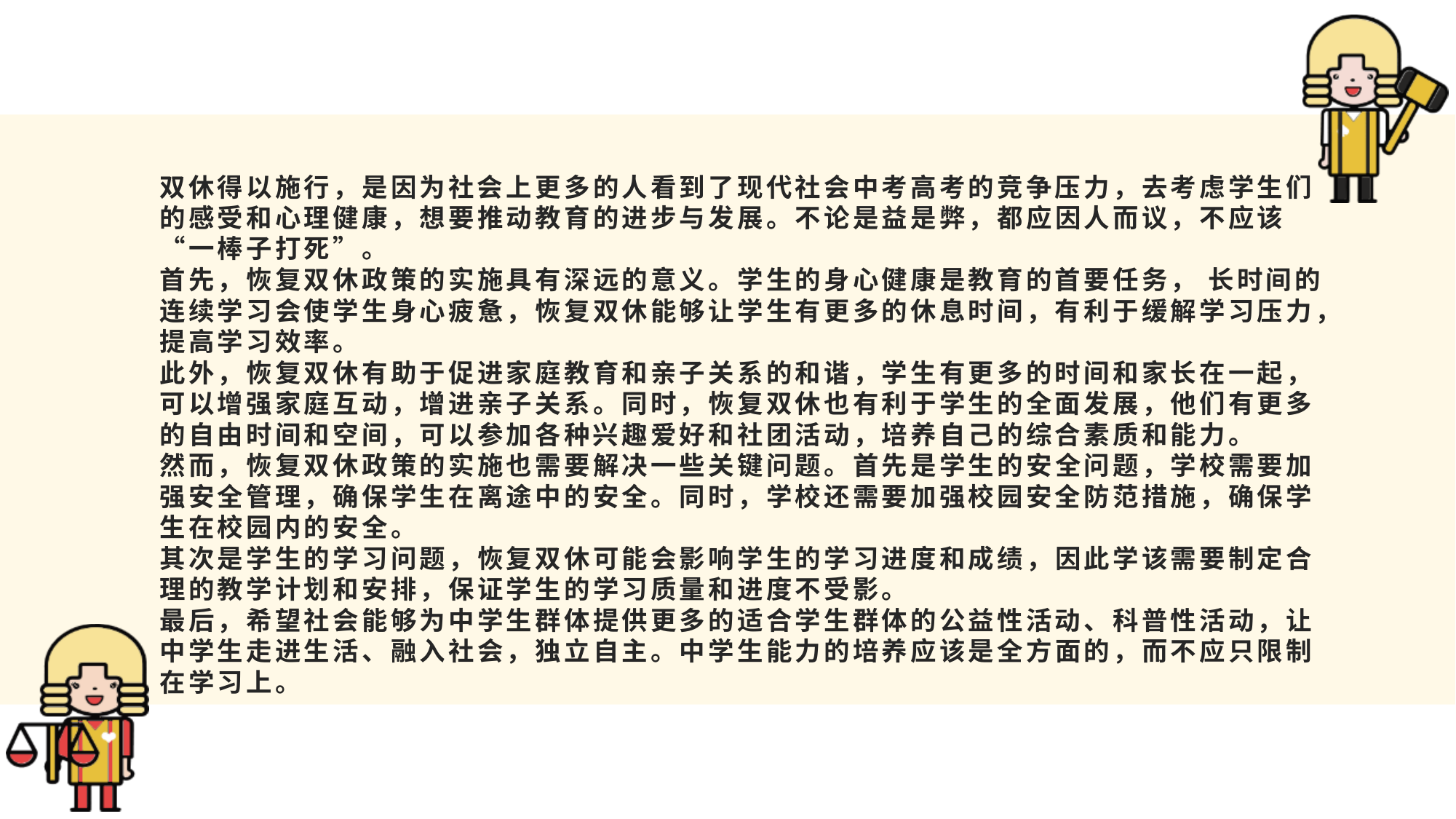

# 双休得以施行，是因为社会上更多的人看到了现代社会中考高考的竞争压力，去考虑学生们的感受和心理健康，想要推动教育的进步与发展。不论是益是弊，都应因人而议，不应该“一棒子打死”。 首先，恢复双休政策的实施具有深远的意义。学生的身心健康是教育的首要任务， 长时间的连续学习会使学生身心疲惫，恢复双休能够让学生有更多的休息时间，有利于缓解学习压力，提高学习效率。 此外，恢复双休有助于促进家庭教育和亲子关系的和谐，学生有更多的时间和家长在一起，可以增强家庭互动，增进亲子关系。同时，恢复双休也有利于学生的全面发展，他们有更多的自由时间和空间，可以参加各种兴趣爱好和社团活动，培养自己的综合素质和能力。 然而，恢复双休政策的实施也需要解决一些关键问题。首先是学生的安全问题，学校需要加强安全管理，确保学生在离途中的安全。同时，学校还需要加强校园安全防范措施，确保学生在校园内的安全。 其次是学生的学习问题，恢复双休可能会影响学生的学习进度和成绩，因此学该需要制定合理的教学计划和安排，保证学生的学习质量和进度不受影。 最后，希望社会能够为中学生群体提供更多的适合学生群体的公益性活动、科普性活动，让中学生走进生活、融入社会，独立自主。中学生能力的培养应该是全方面的，而不应只限制在学习上。